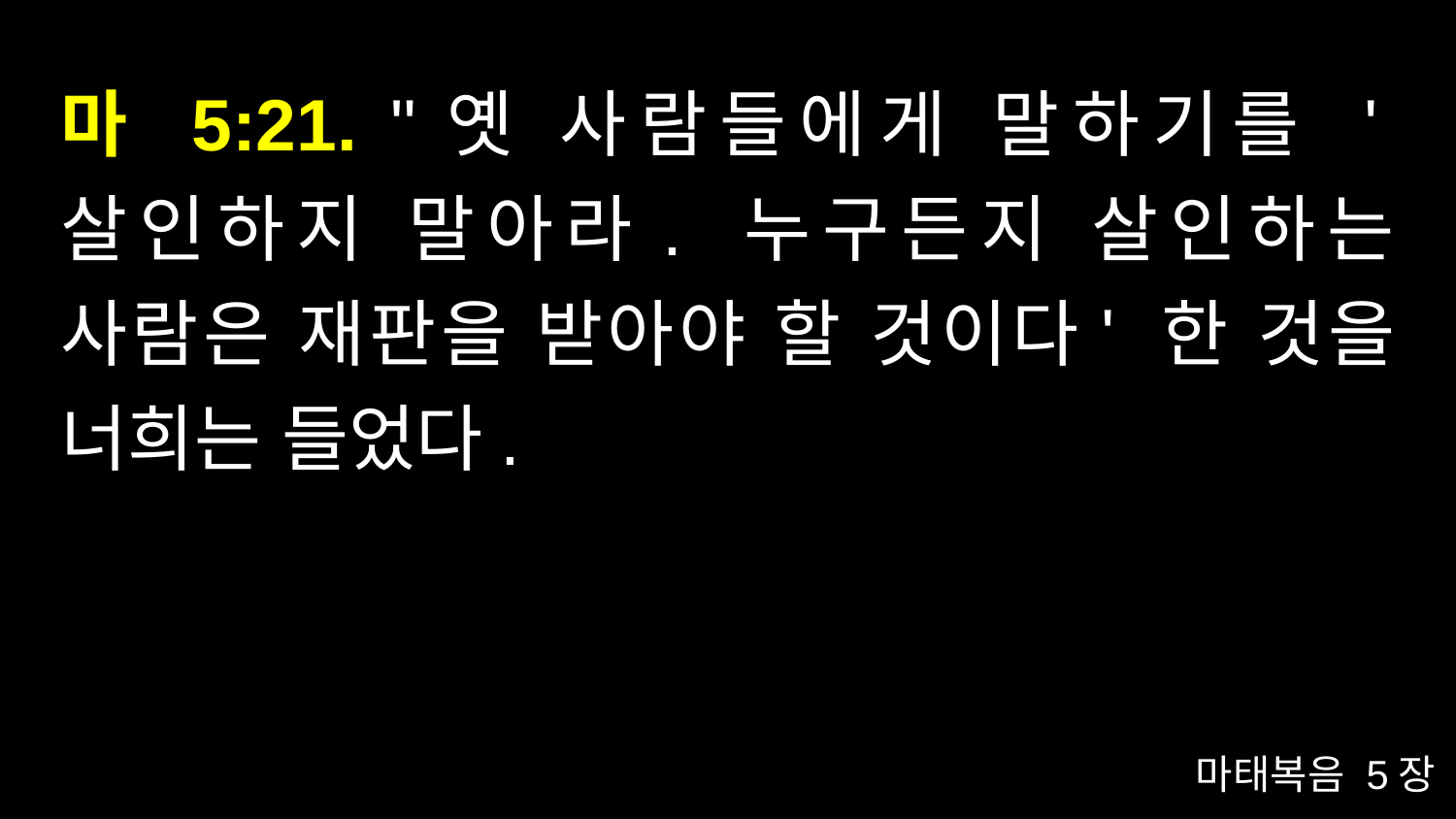

# 마 5:21. "옛 사람들에게 말하기를 '살인하지 말아라. 누구든지 살인하는 사람은 재판을 받아야 할 것이다' 한 것을 너희는 들었다.
마태복음 5장